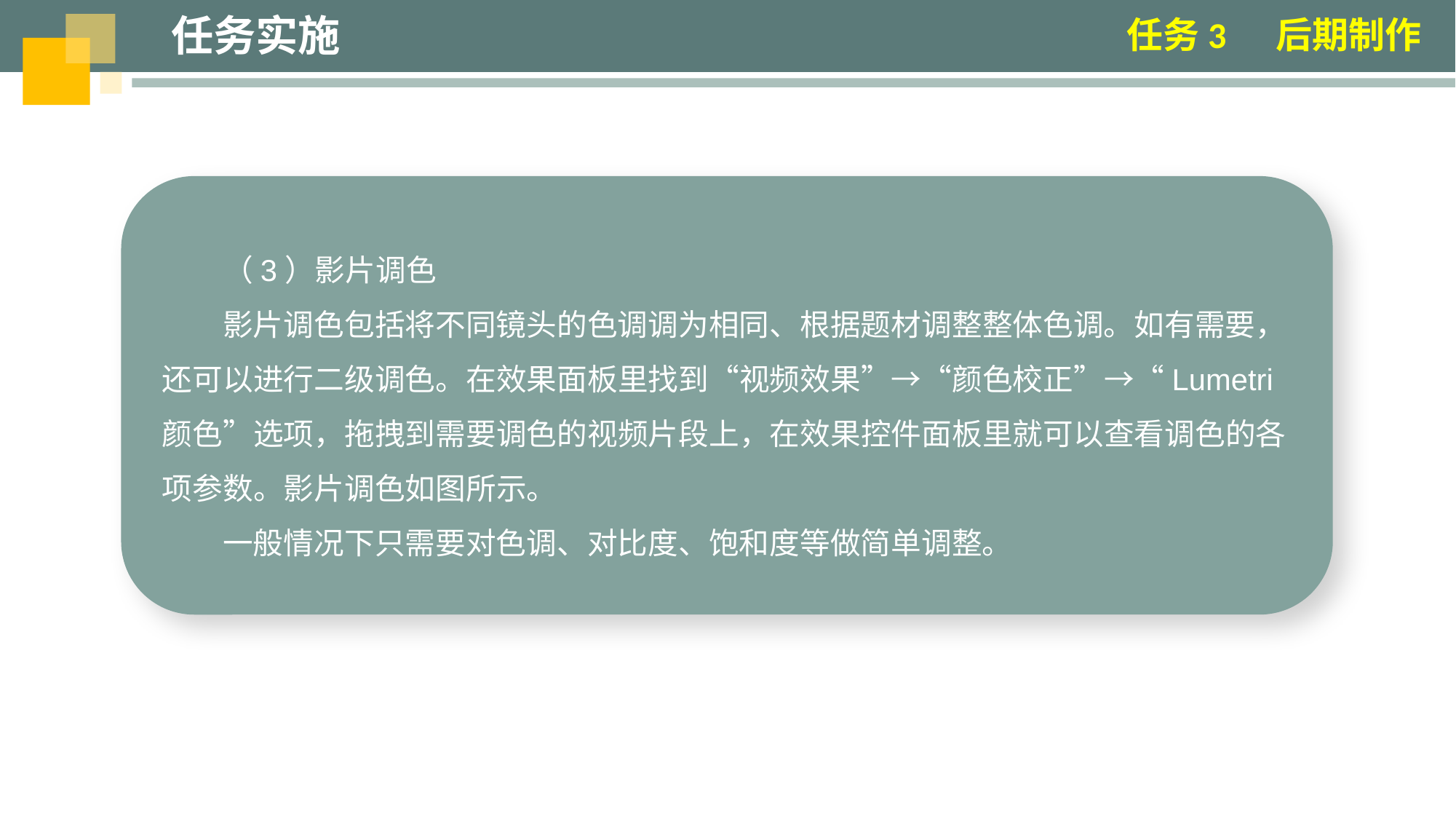

任务实施

任务3     后期制作

（3）影片调色
影片调色包括将不同镜头的色调调为相同、根据题材调整整体色调。如有需要，还可以进行二级调色。在效果面板里找到“视频效果”→“颜色校正”→“Lumetri 颜色”选项，拖拽到需要调色的视频片段上，在效果控件面板里就可以查看调色的各项参数。影片调色如图所示。
一般情况下只需要对色调、对比度、饱和度等做简单调整。